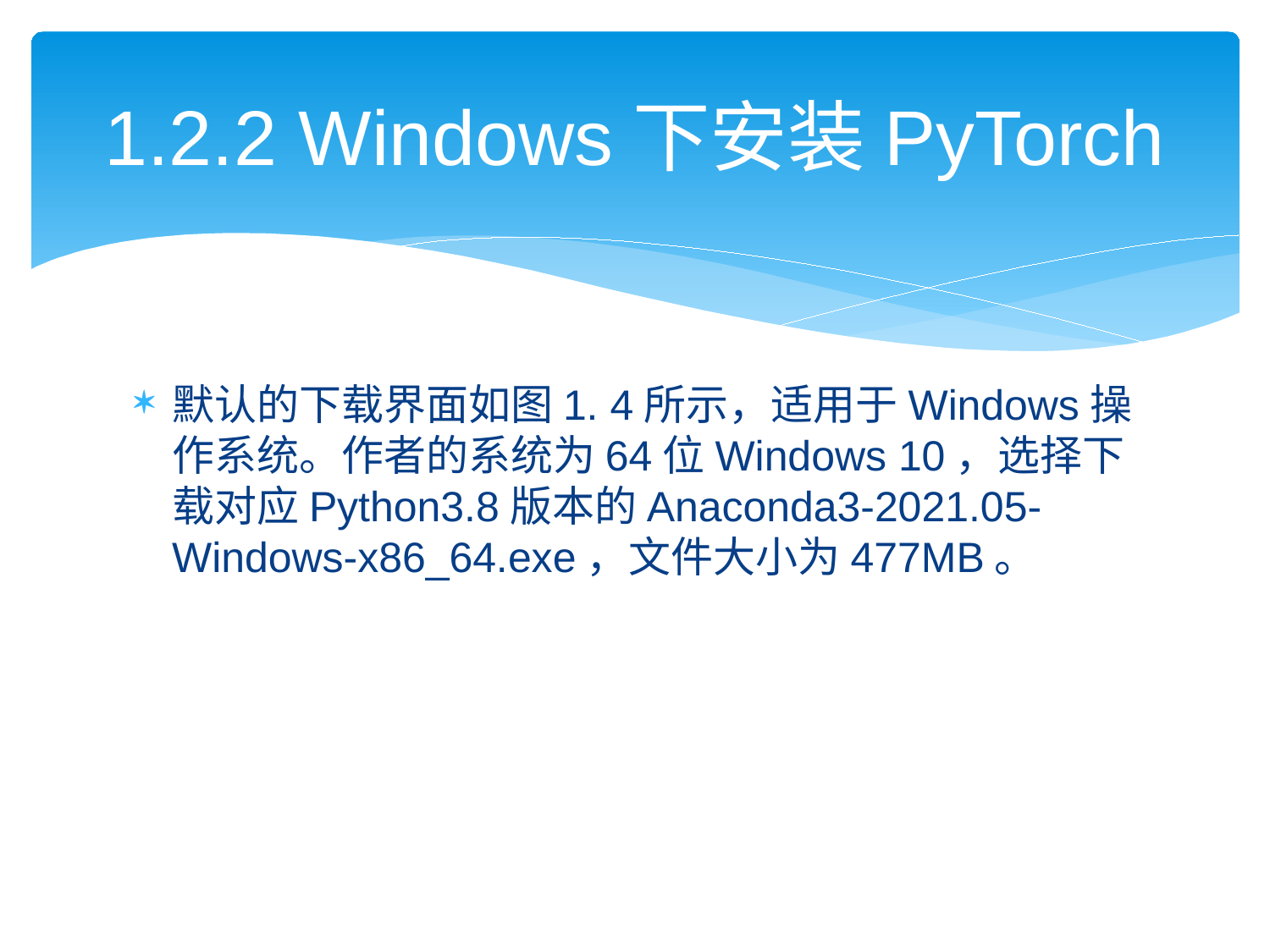

# 1.2.2 Windows下安装PyTorch
默认的下载界面如图1. 4所示，适用于Windows操作系统。作者的系统为64位Windows 10，选择下载对应Python3.8版本的Anaconda3-2021.05-Windows-x86_64.exe，文件大小为477MB。